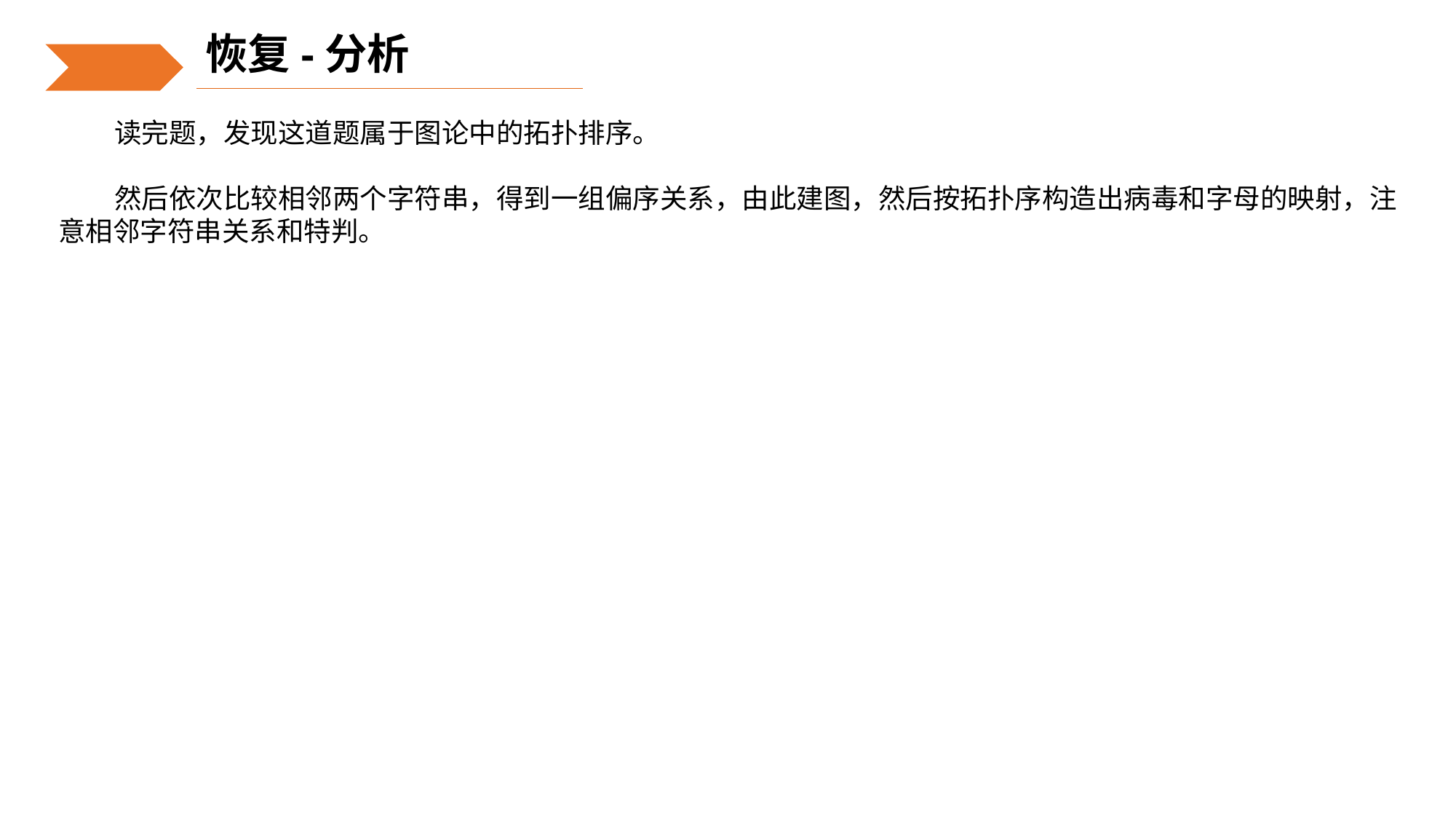

恢复-分析
        读完题，发现这道题属于图论中的拓扑排序。

        然后依次比较相邻两个字符串，得到一组偏序关系，由此建图，然后按拓扑序构造出病毒和字母的映射，注意相邻字符串关系和特判。